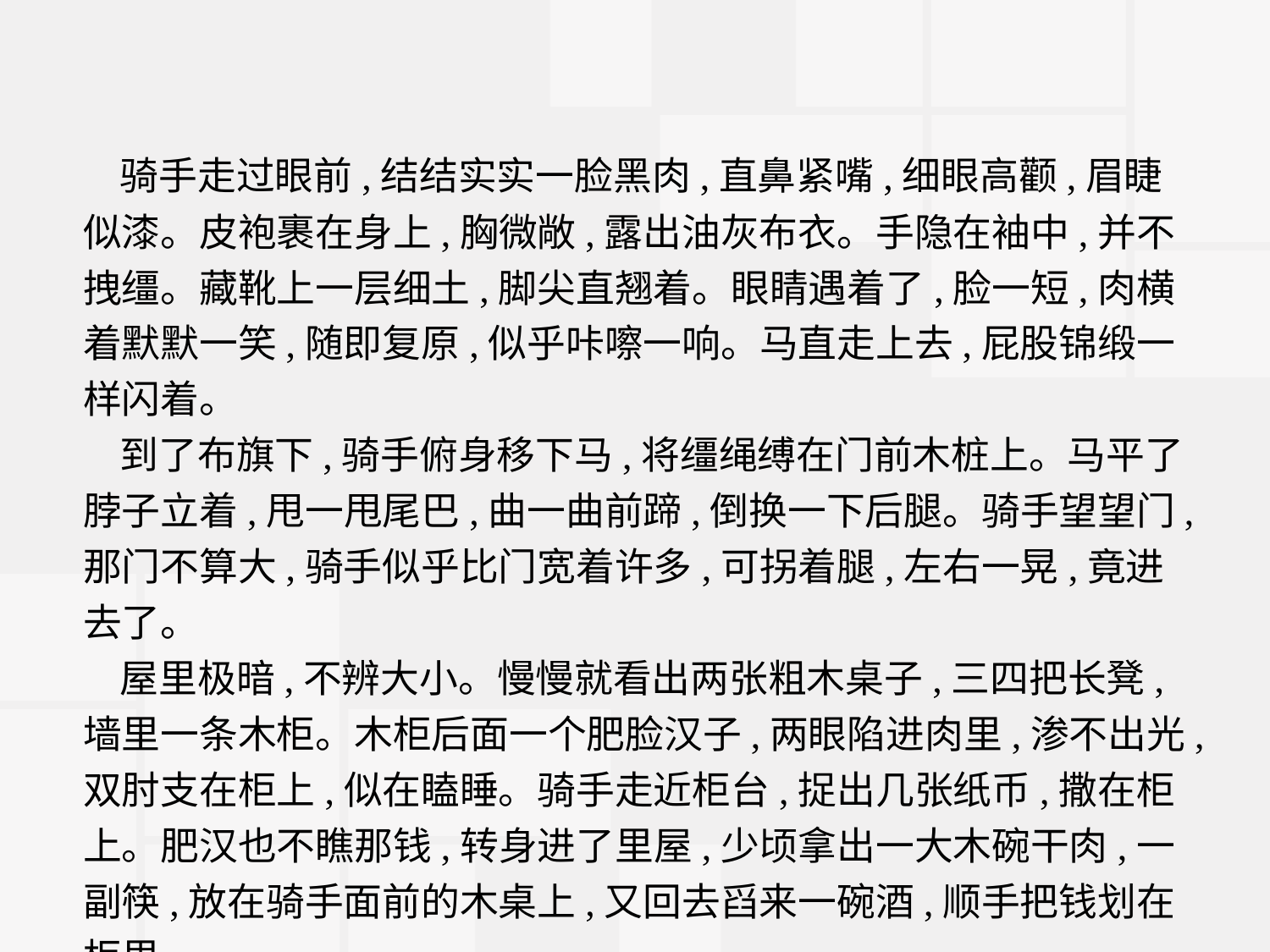

骑手走过眼前,结结实实一脸黑肉,直鼻紧嘴,细眼高颧,眉睫似漆。皮袍裹在身上,胸微敞,露出油灰布衣。手隐在袖中,并不拽缰。藏靴上一层细土,脚尖直翘着。眼睛遇着了,脸一短,肉横着默默一笑,随即复原,似乎咔嚓一响。马直走上去,屁股锦缎一样闪着。
到了布旗下,骑手俯身移下马,将缰绳缚在门前木桩上。马平了脖子立着,甩一甩尾巴,曲一曲前蹄,倒换一下后腿。骑手望望门,那门不算大,骑手似乎比门宽着许多,可拐着腿,左右一晃,竟进去了。
屋里极暗,不辨大小。慢慢就看出两张粗木桌子,三四把长凳,墙里一条木柜。木柜后面一个肥脸汉子,两眼陷进肉里,渗不出光,双肘支在柜上,似在瞌睡。骑手走近柜台,捉出几张纸币,撒在柜上。肥汉也不瞧那钱,转身进了里屋,少顷拿出一大木碗干肉,一副筷,放在骑手面前的木桌上,又回去舀来一碗酒,顺手把钱划在柜里。